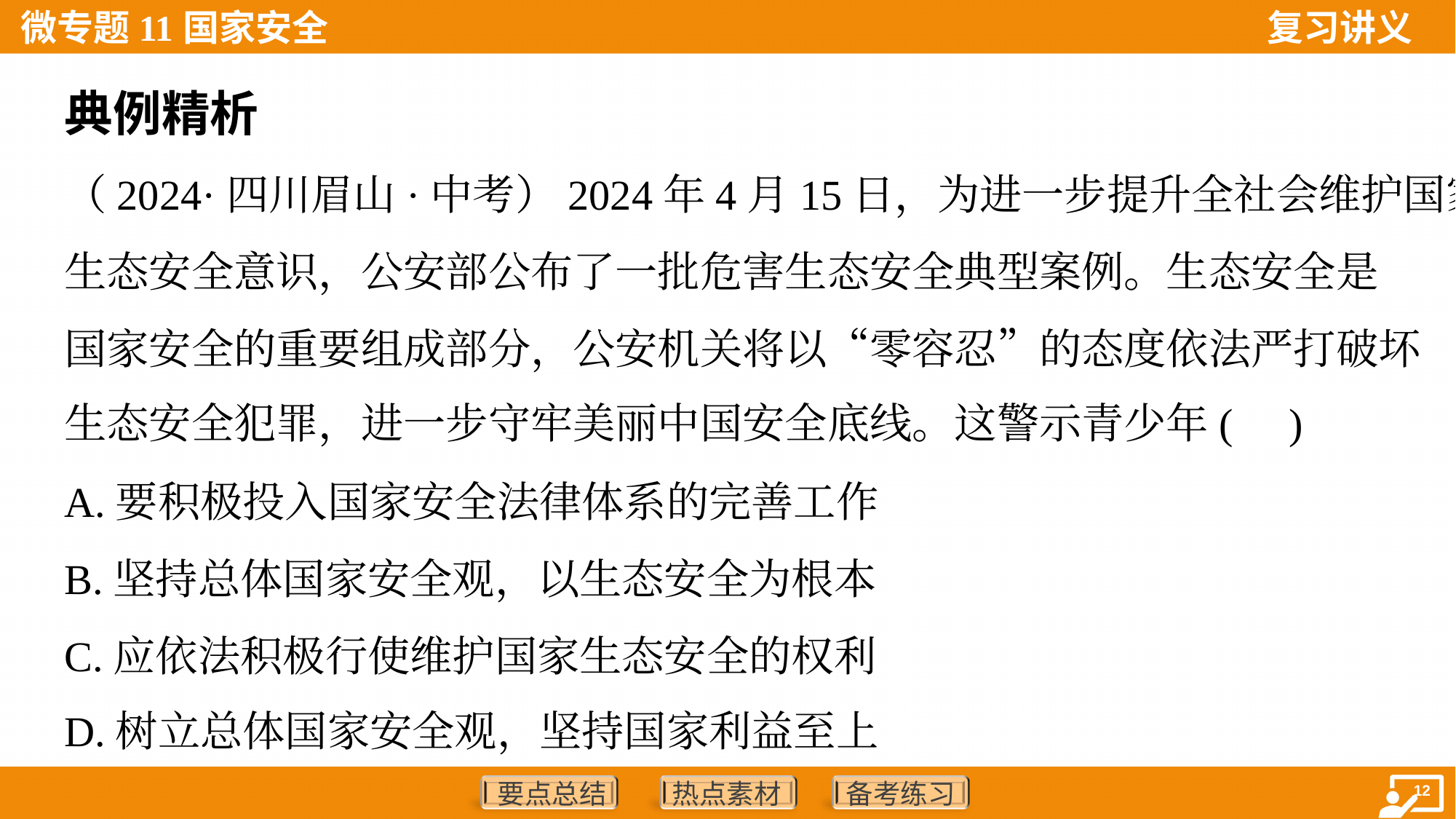

典例精析
（2024·四川眉山·中考）2024年4月15日，为进一步提升全社会维护国家
生态安全意识，公安部公布了一批危害生态安全典型案例。生态安全是
国家安全的重要组成部分，公安机关将以“零容忍”的态度依法严打破坏
生态安全犯罪，进一步守牢美丽中国安全底线。这警示青少年(     )
A.要积极投入国家安全法律体系的完善工作
B.坚持总体国家安全观，以生态安全为根本
C.应依法积极行使维护国家生态安全的权利
D.树立总体国家安全观，坚持国家利益至上